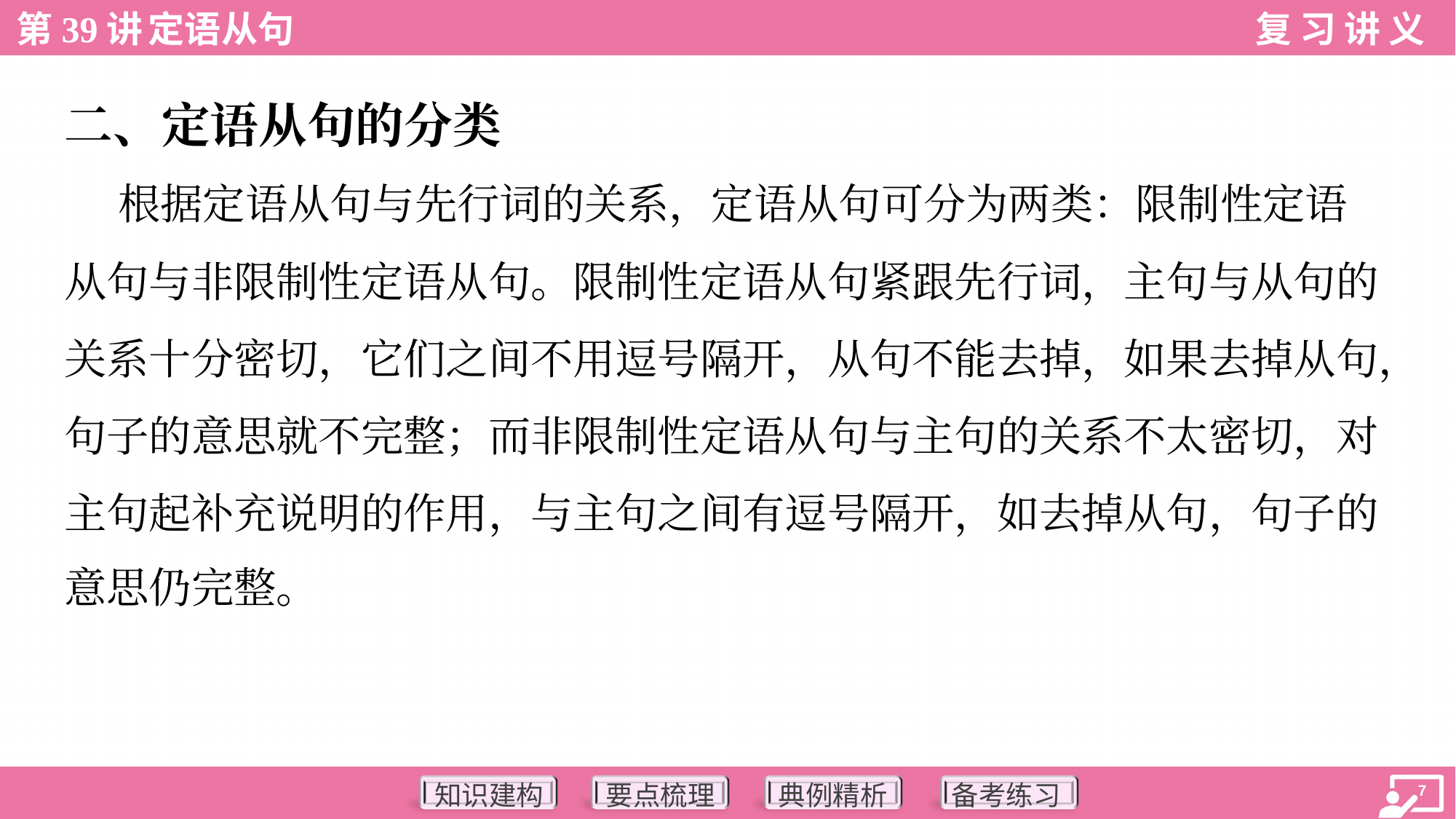

二、定语从句的分类
    根据定语从句与先行词的关系，定语从句可分为两类：限制性定语
从句与非限制性定语从句。限制性定语从句紧跟先行词，主句与从句的
关系十分密切，它们之间不用逗号隔开，从句不能去掉，如果去掉从句，
句子的意思就不完整；而非限制性定语从句与主句的关系不太密切，对
主句起补充说明的作用，与主句之间有逗号隔开，如去掉从句，句子的
意思仍完整。